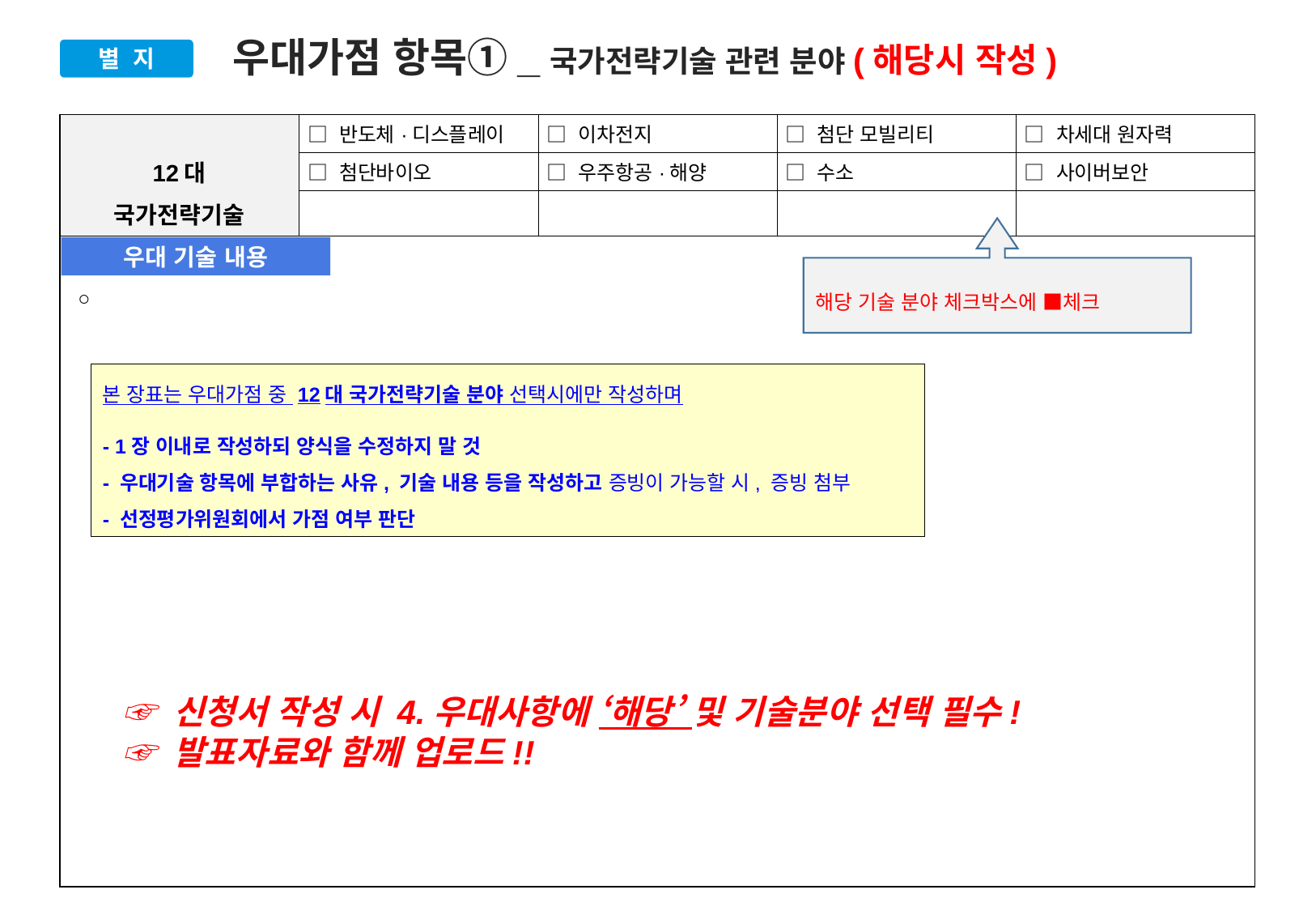

우대가점 항목①_국가전략기술 관련 분야(해당시 작성)
별  지
| 12대 국가전략기술 분야 | □ 반도체·디스플레이 | □ 이차전지 | □ 첨단 모빌리티 | □ 차세대 원자력 |
| --- | --- | --- | --- | --- |
|  | □ 첨단바이오 | □ 우주항공·해양 | □ 수소 | □ 사이버보안 |
|  | □ 인공지능 | □ 차세대 통신 | □ 첨단로봇·제조 | □ 양자 |
해당 기술 분야 체크박스에 ■체크
| ○ |
| --- |
우대 기술 내용
본 장표는 우대가점 중 12대 국가전략기술 분야 선택시에만 작성하며

- 1장 이내로 작성하되 양식을 수정하지 말 것
- 우대기술 항목에 부합하는 사유, 기술 내용 등을 작성하고 증빙이 가능할 시, 증빙 첨부
- 선정평가위원회에서 가점 여부 판단
☞ 신청서 작성 시 4.우대사항에 ‘해당’ 및 기술분야 선택 필수!
☞ 발표자료와 함께 업로드!!